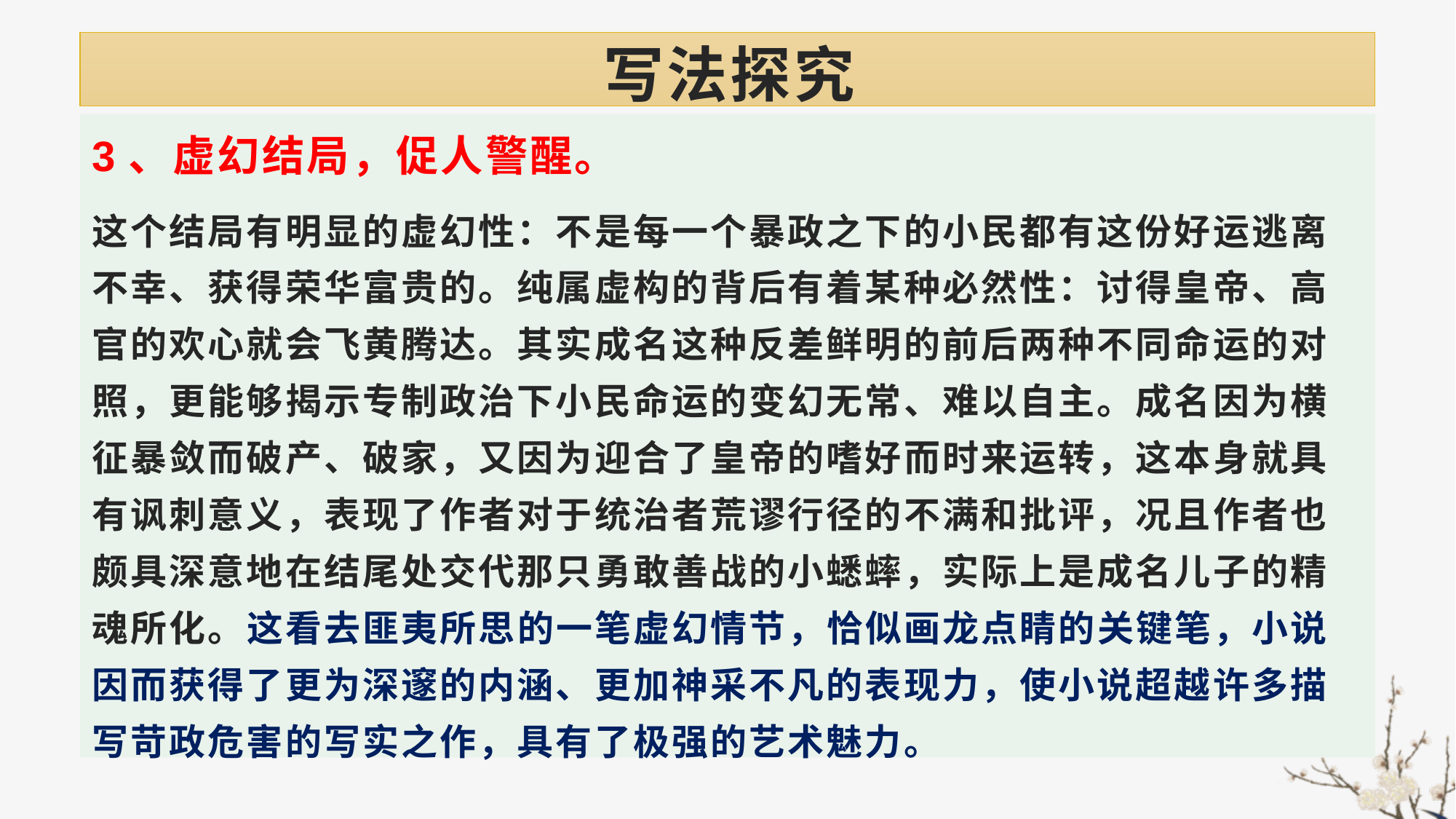

# 写法探究
3、虚幻结局，促人警醒。
这个结局有明显的虚幻性：不是每一个暴政之下的小民都有这份好运逃离不幸、获得荣华富贵的。纯属虚构的背后有着某种必然性：讨得皇帝、高官的欢心就会飞黄腾达。其实成名这种反差鲜明的前后两种不同命运的对照，更能够揭示专制政治下小民命运的变幻无常、难以自主。成名因为横征暴敛而破产、破家，又因为迎合了皇帝的嗜好而时来运转，这本身就具有讽刺意义，表现了作者对于统治者荒谬行径的不满和批评，况且作者也颇具深意地在结尾处交代那只勇敢善战的小蟋蟀，实际上是成名儿子的精魂所化。这看去匪夷所思的一笔虚幻情节，恰似画龙点睛的关键笔，小说因而获得了更为深邃的内涵、更加神采不凡的表现力，使小说超越许多描写苛政危害的写实之作，具有了极强的艺术魅力。